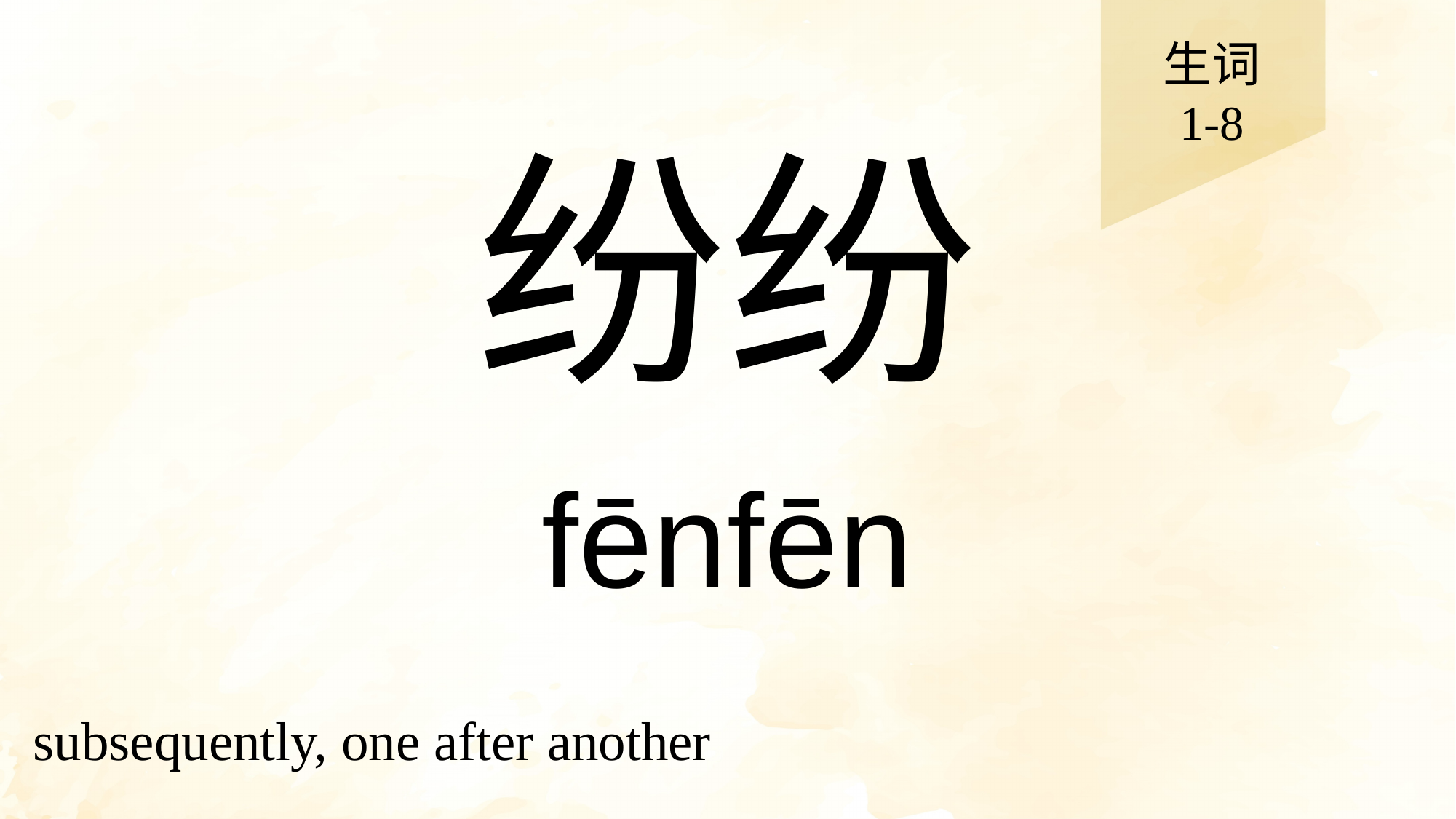

生词
1-8
# 纷纷
fēnfēn
subsequently, one after another